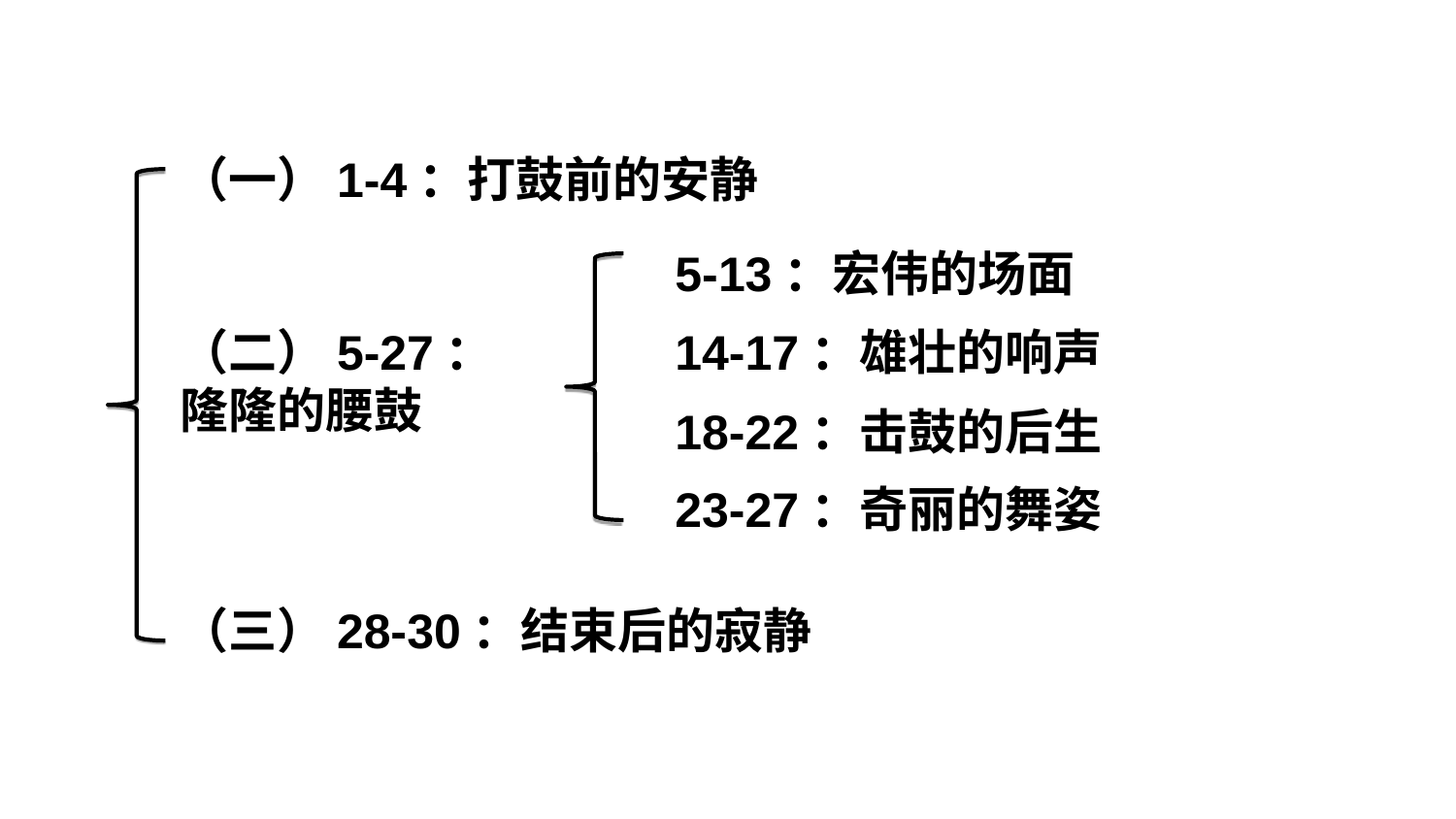

（一）1-4：打鼓前的安静

5-13：宏伟的场面

14-17：雄壮的响声
（二）5-27：隆隆的腰鼓
18-22：击鼓的后生
23-27：奇丽的舞姿
（三）28-30：结束后的寂静